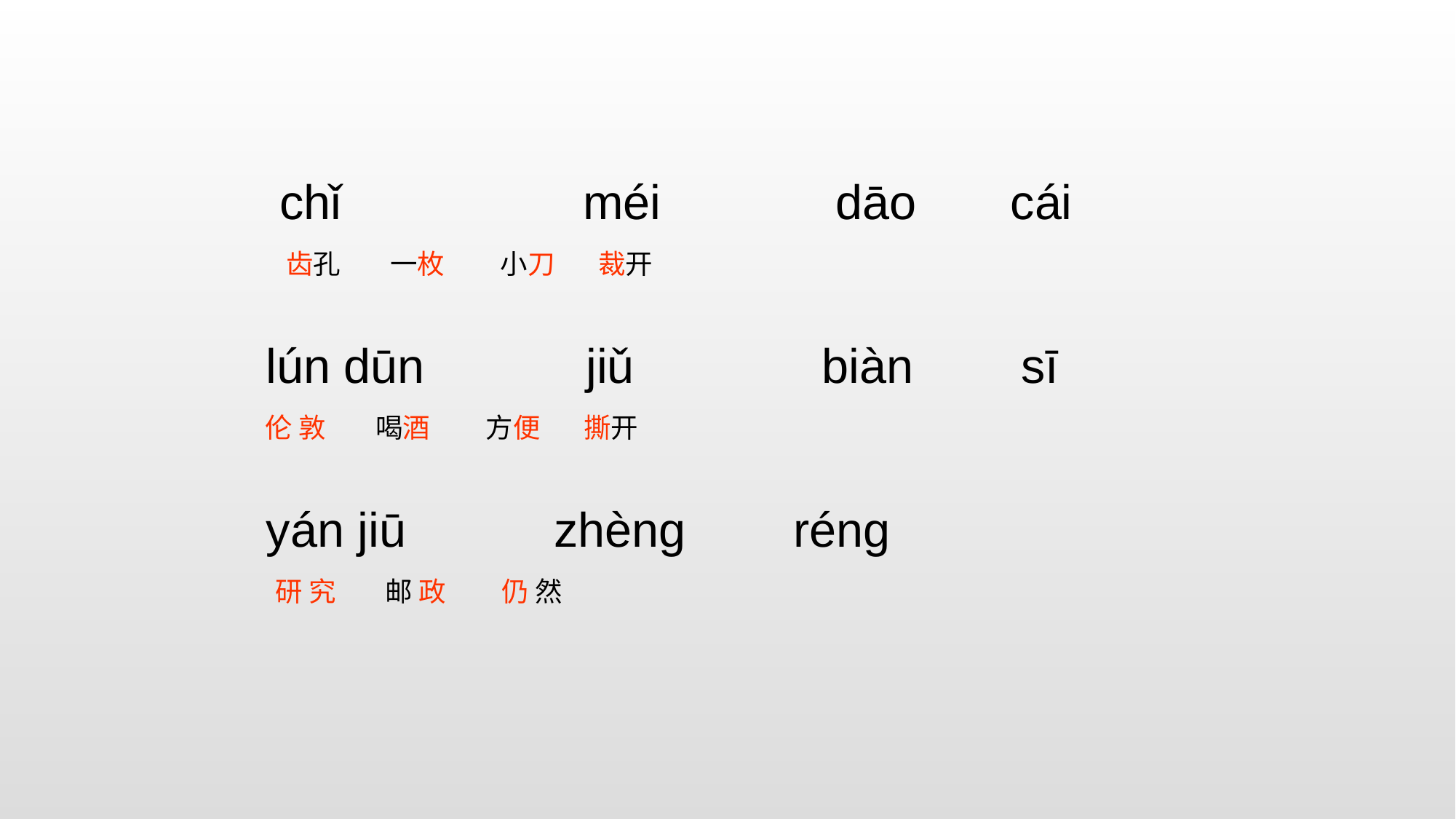

chǐ                  méi             dāo       cái
  齿孔        一枚         小刀       裁开

 lún dūn            jiǔ              biàn        sī
 伦 敦        喝酒         方便       撕开

 yán jiū           zhènɡ        rénɡ
 研 究        邮 政         仍 然